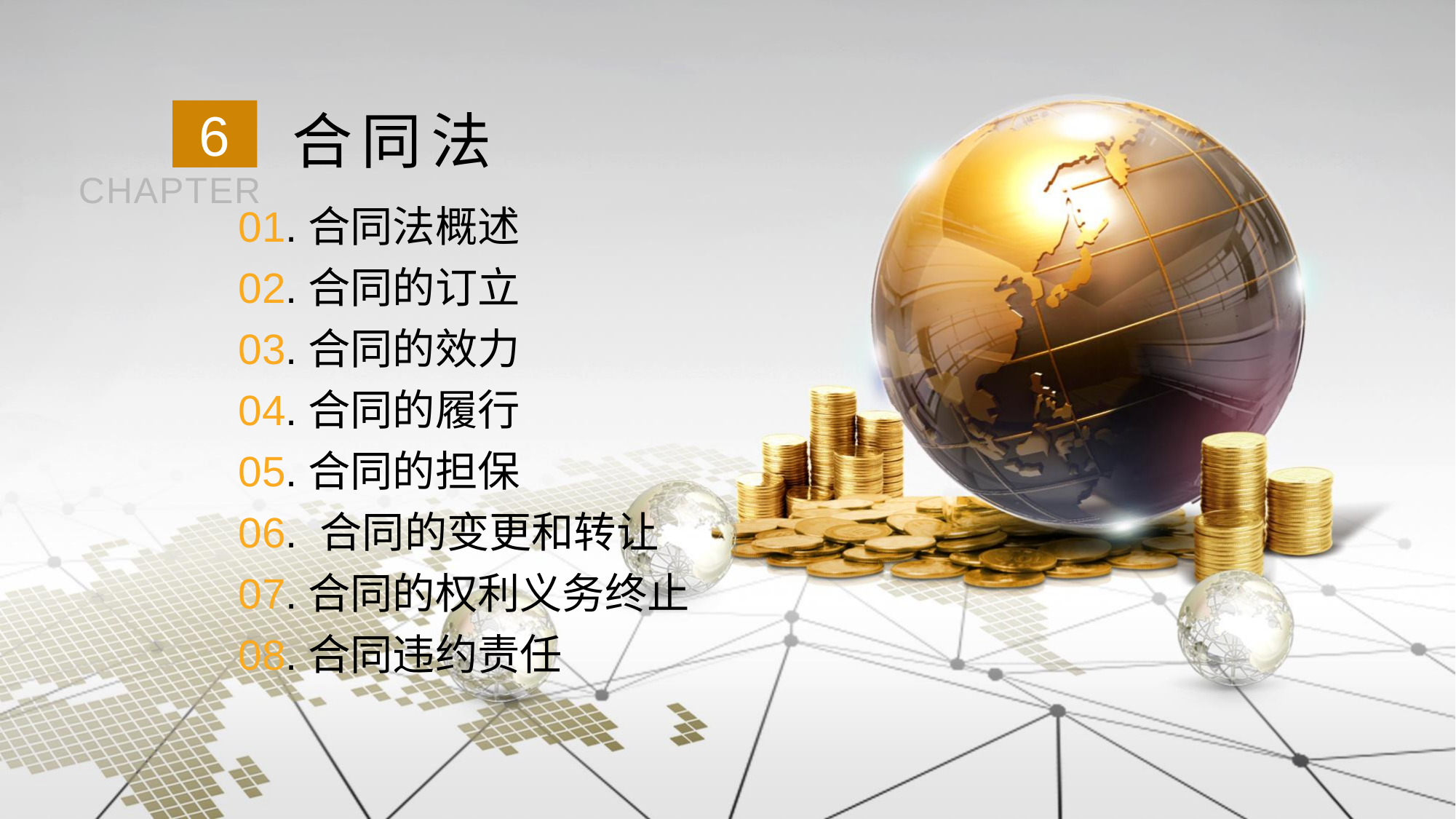

合同法
6
CHAPTER
01.合同法概述
02.合同的订立
03.合同的效力
04.合同的履行
05.合同的担保
06. 合同的变更和转让
07.合同的权利义务终止
08.合同违约责任